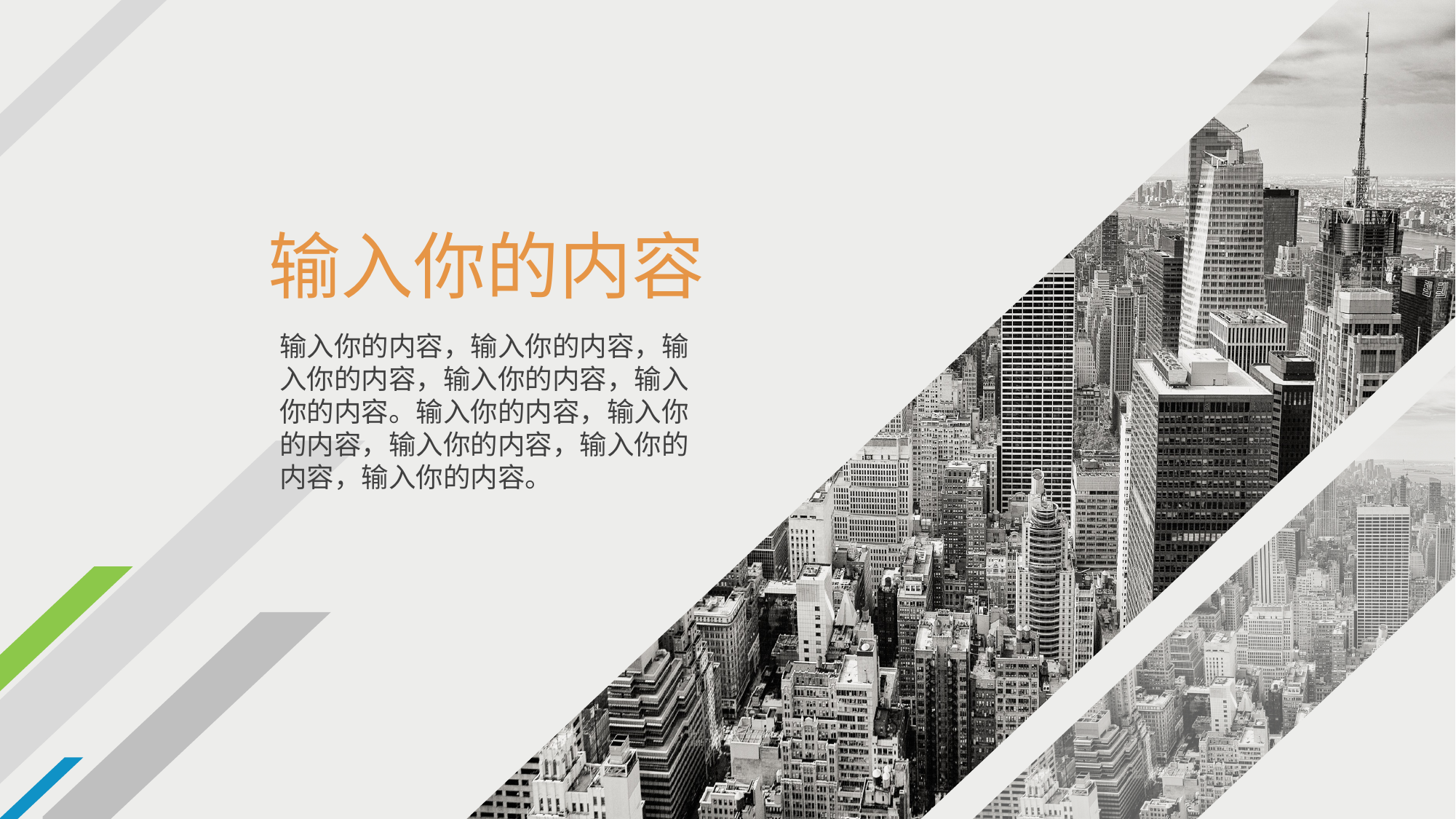

输入你的内容
输入你的内容，输入你的内容，输入你的内容，输入你的内容，输入你的内容。输入你的内容，输入你的内容，输入你的内容，输入你的内容，输入你的内容。